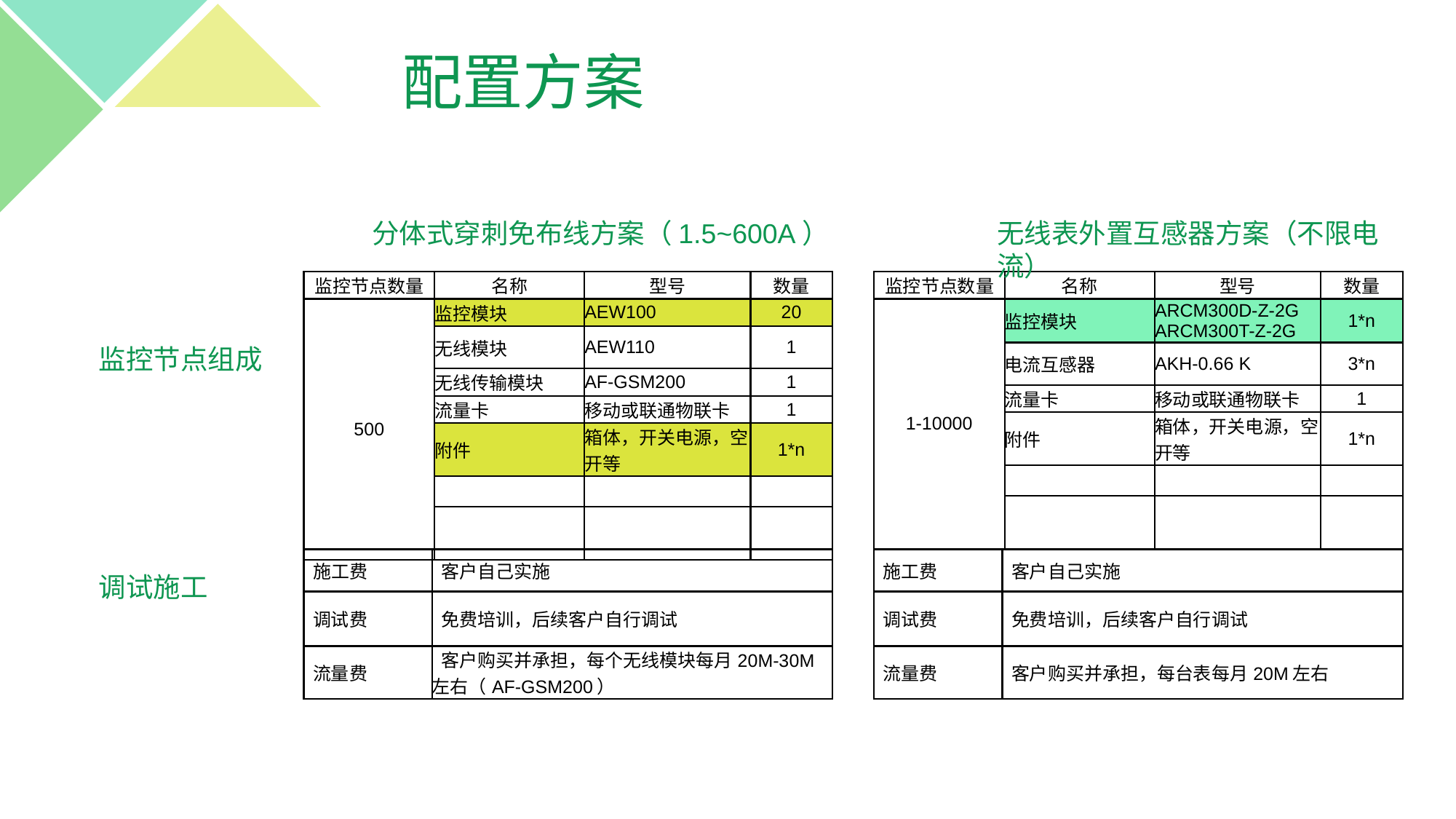

配置方案
分体式穿刺免布线方案（1.5~600A）
无线表外置互感器方案（不限电流）
| 监控节点数量 | 名称 | 型号 | 数量 |
| --- | --- | --- | --- |
| 500 | 监控模块 | AEW100 | 20 |
|  | 无线模块 | AEW110 | 1 |
|  | 无线传输模块 | AF-GSM200 | 1 |
|  | 流量卡 | 移动或联通物联卡 | 1 |
|  | 附件 | 箱体，开关电源，空开等 | 1\*n |
|  |  |  |  |
|  |  |  |  |
| 监控节点数量 | 名称 | 型号 | 数量 |
| --- | --- | --- | --- |
| 1-10000 | 监控模块 | ARCM300D-Z-2G ARCM300T-Z-2G | 1\*n |
|  | 电流互感器 | AKH-0.66 K | 3\*n |
|  | 流量卡 | 移动或联通物联卡 | 1 |
|  | 附件 | 箱体，开关电源，空开等 | 1\*n |
|  |  |  |  |
|  |  |  |  |
监控节点组成
| 施工费 | 客户自己实施 |
| --- | --- |
| 调试费 | 免费培训，后续客户自行调试 |
| 流量费 | 客户购买并承担，每个无线模块每月20M-30M左右（AF-GSM200） |
| 施工费 | 客户自己实施 |
| --- | --- |
| 调试费 | 免费培训，后续客户自行调试 |
| 流量费 | 客户购买并承担，每台表每月20M左右 |
调试施工